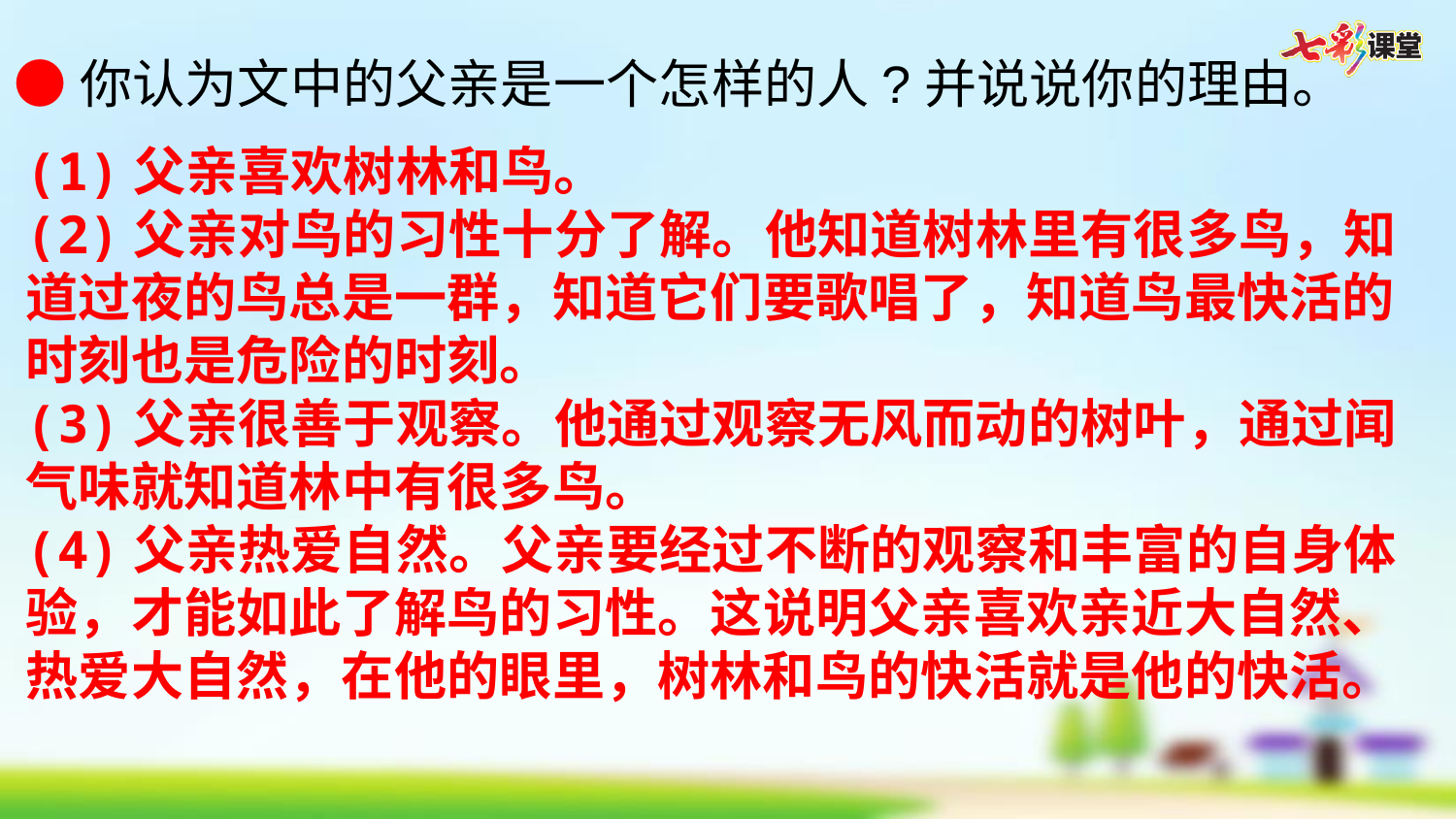

●你认为文中的父亲是一个怎样的人?并说说你的理由。
(1)父亲喜欢树林和鸟。
(2)父亲对鸟的习性十分了解。他知道树林里有很多鸟，知道过夜的鸟总是一群，知道它们要歌唱了，知道鸟最快活的时刻也是危险的时刻。
(3)父亲很善于观察。他通过观察无风而动的树叶，通过闻气味就知道林中有很多鸟。
(4)父亲热爱自然。父亲要经过不断的观察和丰富的自身体验，才能如此了解鸟的习性。这说明父亲喜欢亲近大自然、热爱大自然，在他的眼里，树林和鸟的快活就是他的快活。